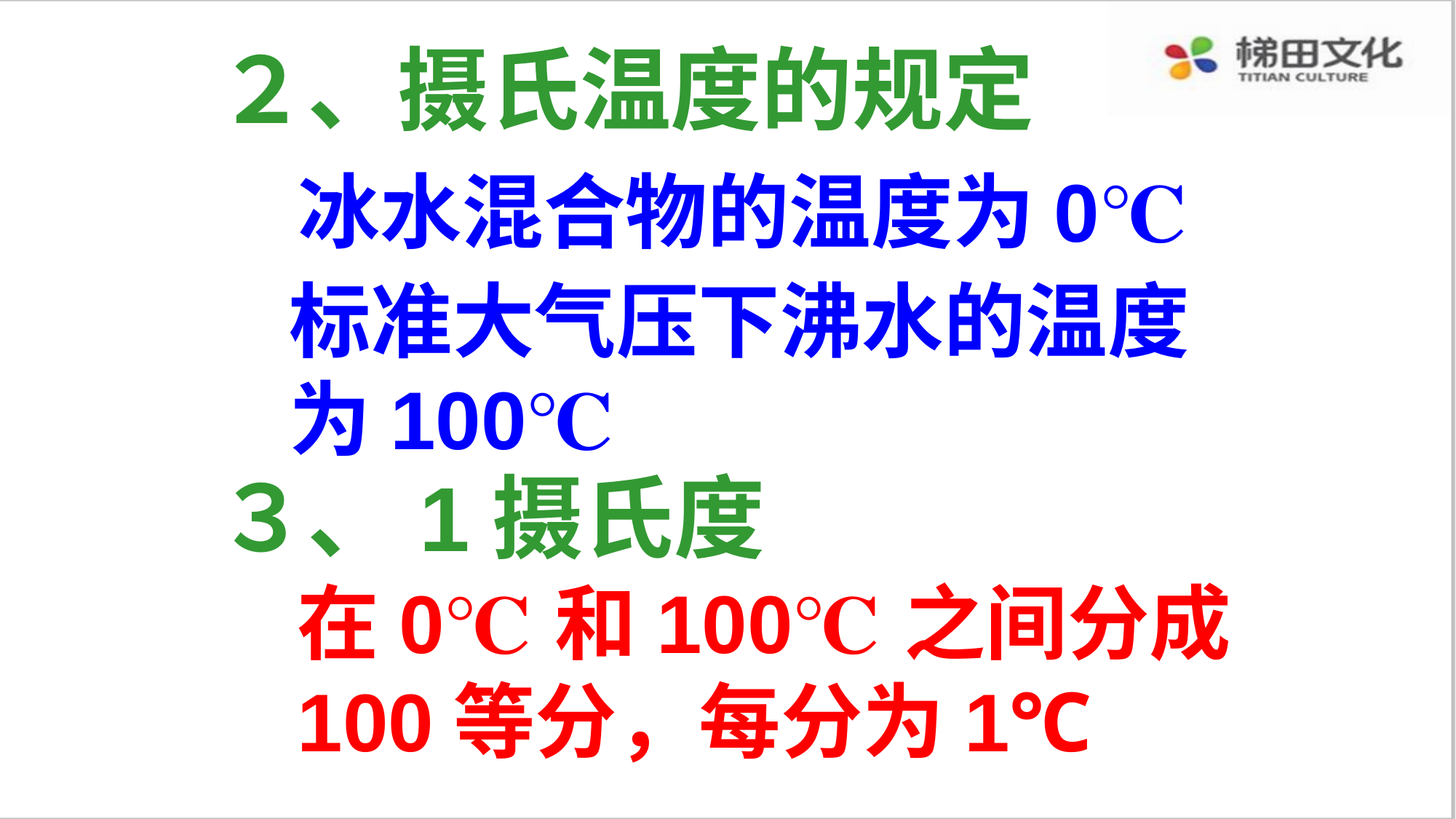

２、摄氏温度的规定
冰水混合物的温度为0℃
标准大气压下沸水的温度为100℃
３、1摄氏度
在0℃和100℃之间分成100等分，每分为1℃